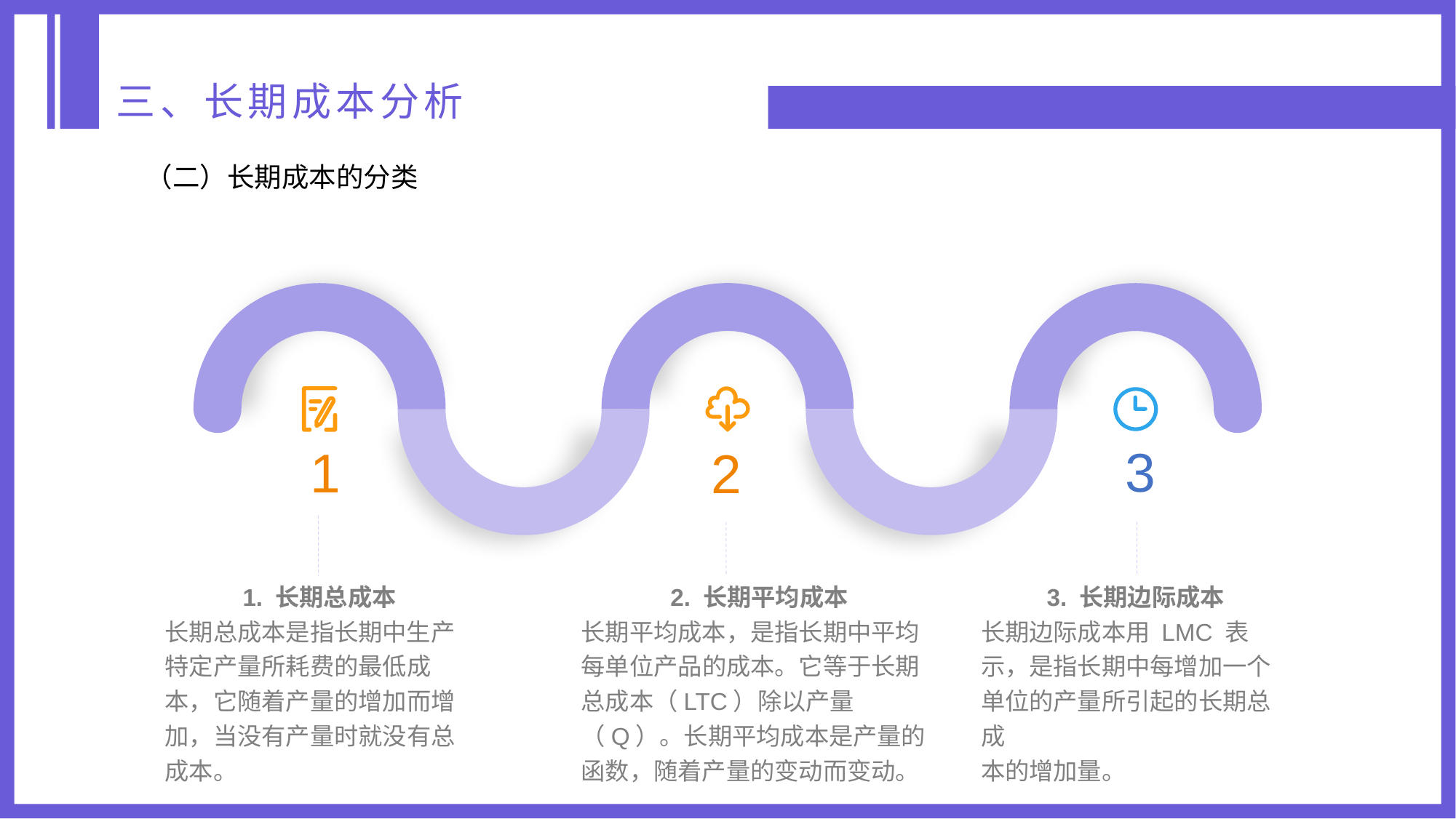

三、长期成本分析
（二）长期成本的分类

3
1
2

1. 长期总成本
长期总成本是指长期中生产特定产量所耗费的最低成本，它随着产量的增加而增加，当没有产量时就没有总成本。
3. 长期边际成本
长期边际成本用 LMC 表示，是指长期中每增加一个单位的产量所引起的长期总成
本的增加量。
2. 长期平均成本
长期平均成本，是指长期中平均每单位产品的成本。它等于长期总成本（LTC）除以产量（Q）。长期平均成本是产量的函数，随着产量的变动而变动。